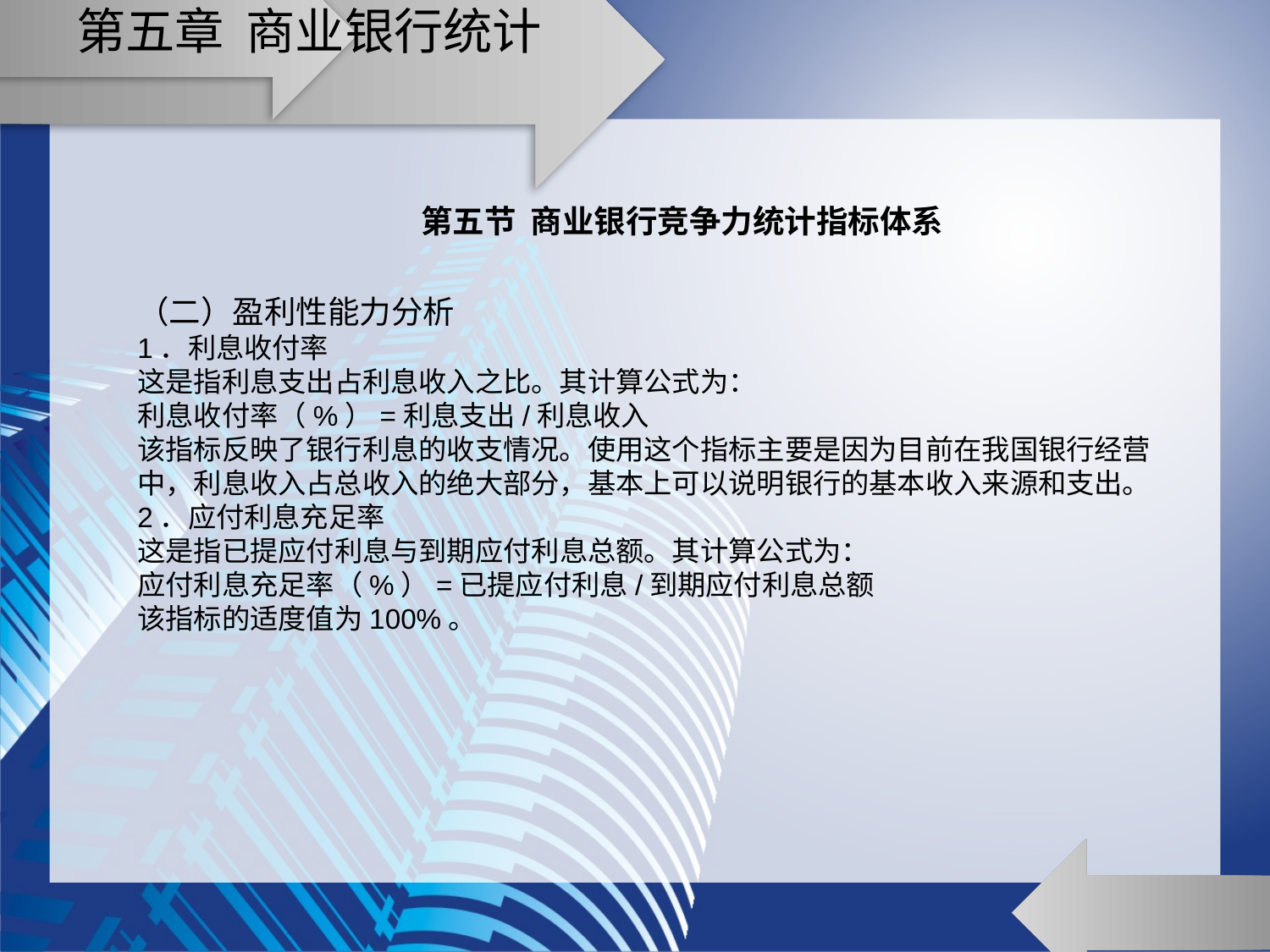

# 第五章  商业银行统计
第五节  商业银行竞争力统计指标体系
（二）盈利性能力分析
1．利息收付率
这是指利息支出占利息收入之比。其计算公式为：
利息收付率（%）=利息支出/利息收入
该指标反映了银行利息的收支情况。使用这个指标主要是因为目前在我国银行经营中，利息收入占总收入的绝大部分，基本上可以说明银行的基本收入来源和支出。
2．应付利息充足率
这是指已提应付利息与到期应付利息总额。其计算公式为：
应付利息充足率（%）=已提应付利息/到期应付利息总额
该指标的适度值为100%。